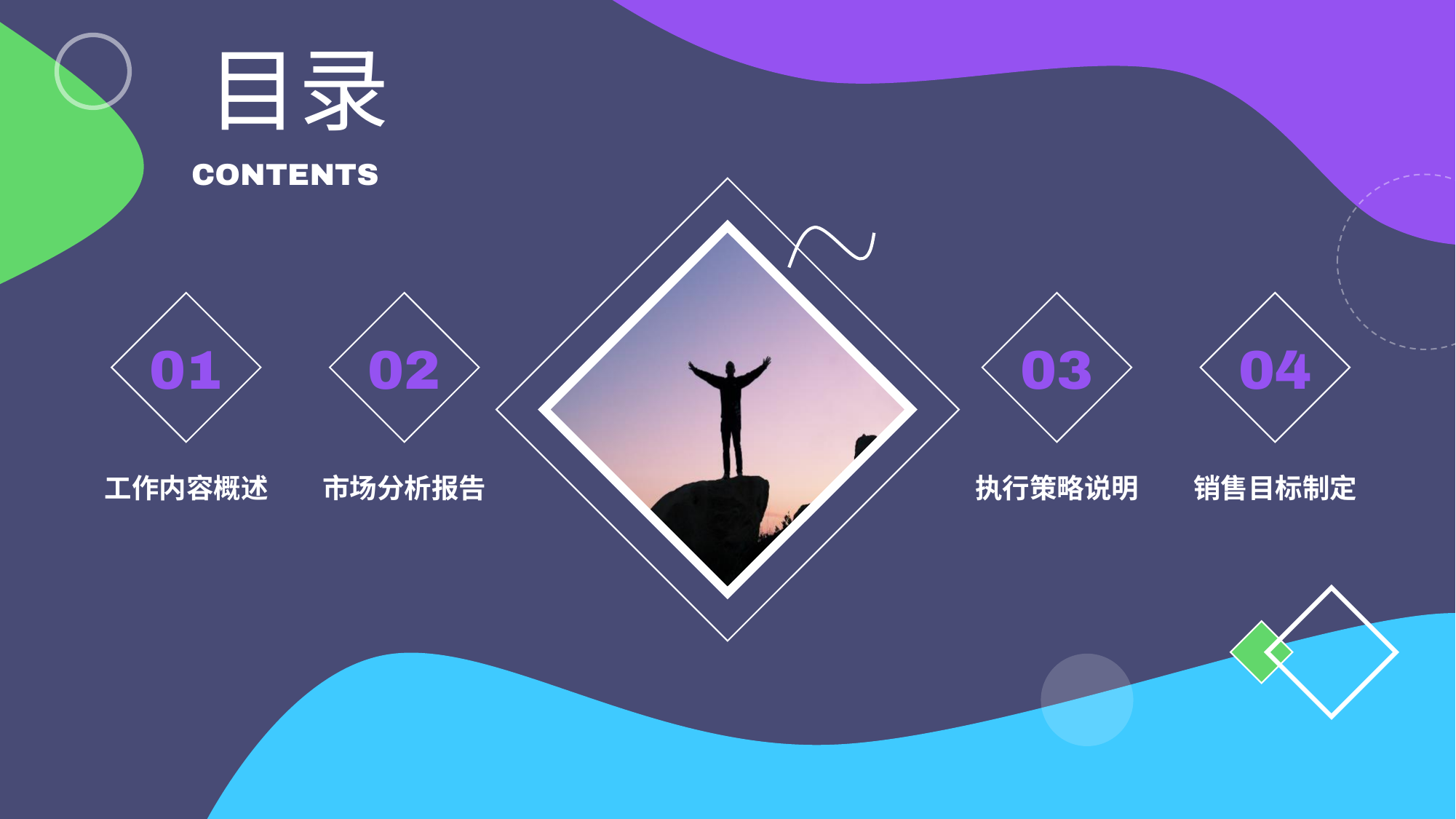

51PPT模板网   www.5 1p ptmoban.com

目录

CONTENTS

01
02
03
04
工作内容概述
市场分析报告
执行策略说明
销售目标制定